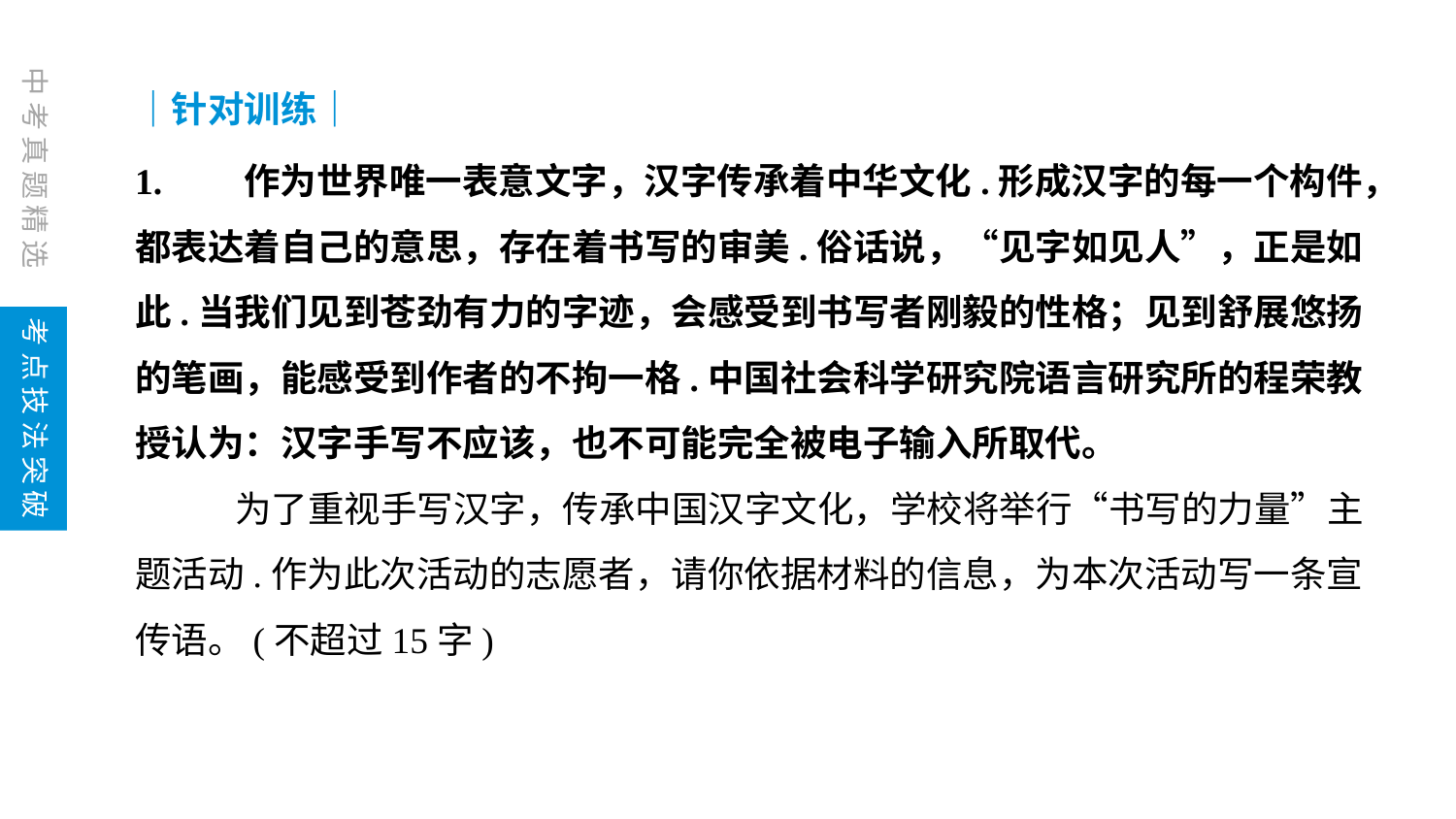

｜针对训练｜
1.　　作为世界唯一表意文字，汉字传承着中华文化.形成汉字的每一个构件，都表达着自己的意思，存在着书写的审美.俗话说，“见字如见人”，正是如此.当我们见到苍劲有力的字迹，会感受到书写者刚毅的性格；见到舒展悠扬的笔画，能感受到作者的不拘一格.中国社会科学研究院语言研究所的程荣教授认为：汉字手写不应该，也不可能完全被电子输入所取代。
为了重视手写汉字，传承中国汉字文化，学校将举行“书写的力量”主题活动.作为此次活动的志愿者，请你依据材料的信息，为本次活动写一条宣传语。(不超过15字)